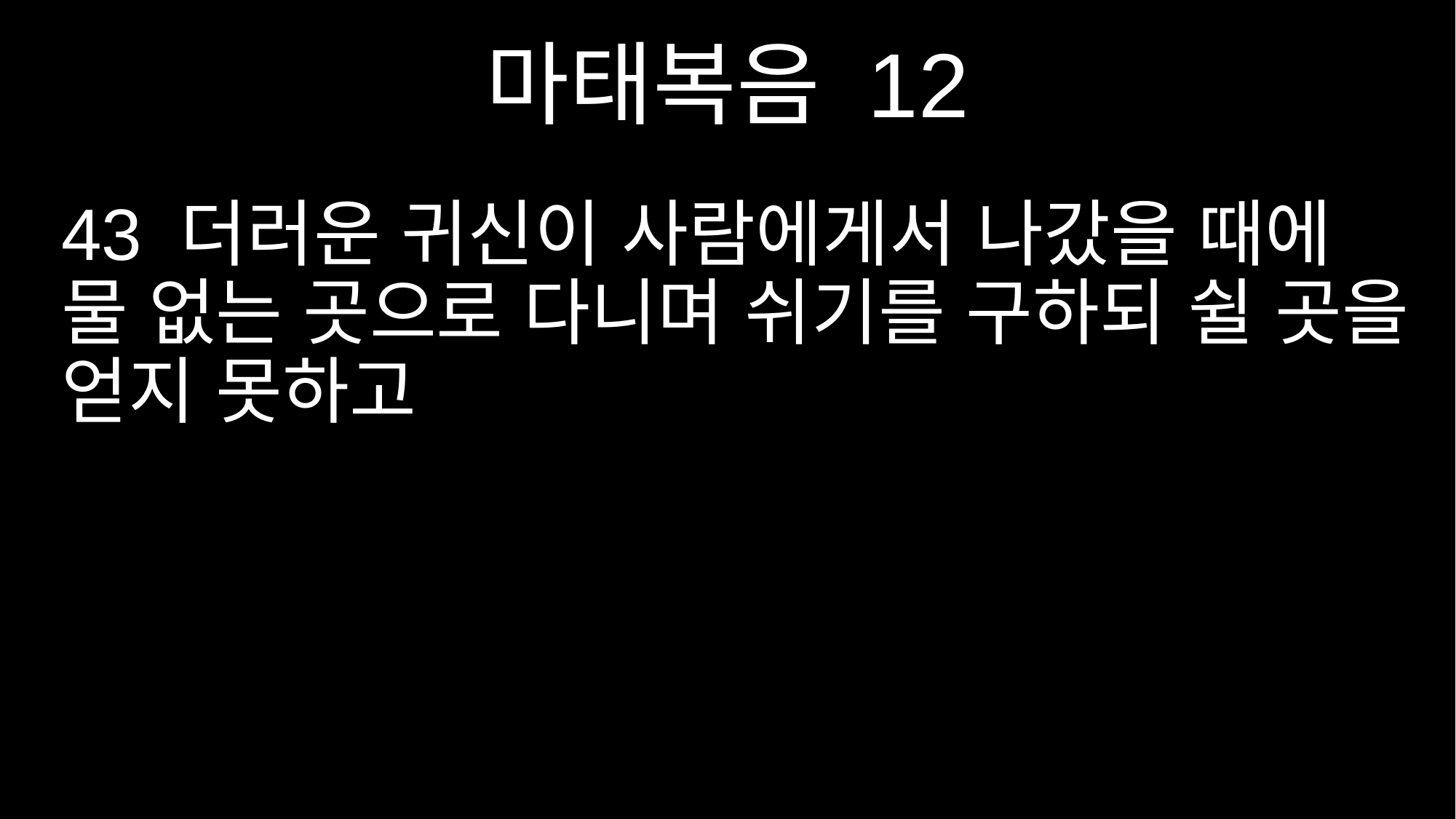

마태복음 12
43 더러운 귀신이 사람에게서 나갔을 때에 물 없는 곳으로 다니며 쉬기를 구하되 쉴 곳을 얻지 못하고